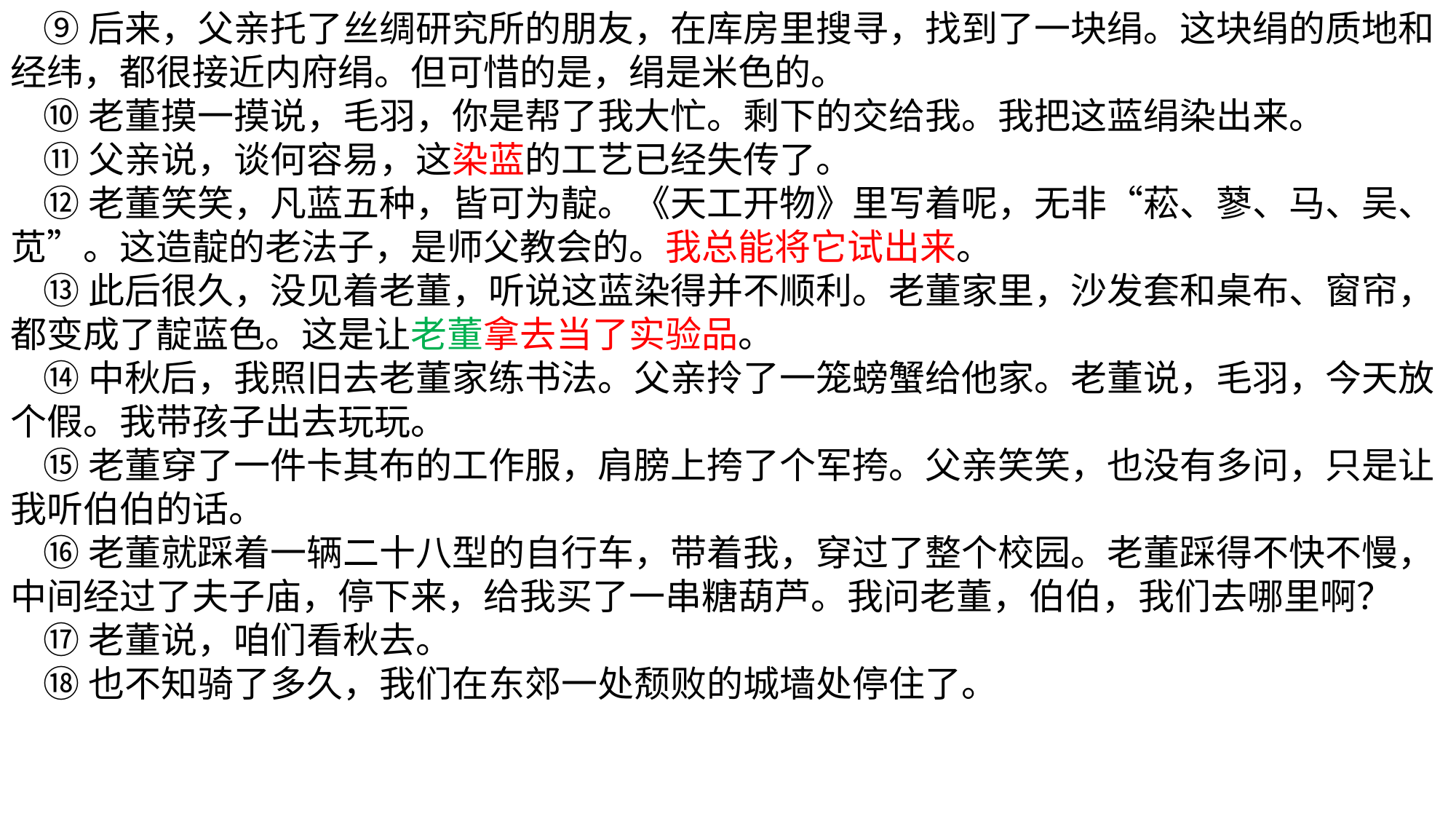

⑨后来，父亲托了丝绸研究所的朋友，在库房里搜寻，找到了一块绢。这块绢的质地和经纬，都很接近内府绢。但可惜的是，绢是米色的。
    ⑩老董摸一摸说，毛羽，你是帮了我大忙。剩下的交给我。我把这蓝绢染出来。
    ⑪父亲说，谈何容易，这染蓝的工艺已经失传了。
    ⑫老董笑笑，凡蓝五种，皆可为靛。《天工开物》里写着呢，无非“菘、蓼、马、吴、苋”。这造靛的老法子，是师父教会的。我总能将它试出来。
    ⑬此后很久，没见着老董，听说这蓝染得并不顺利。老董家里，沙发套和桌布、窗帘，都变成了靛蓝色。这是让老董拿去当了实验品。
    ⑭中秋后，我照旧去老董家练书法。父亲拎了一笼螃蟹给他家。老董说，毛羽，今天放个假。我带孩子出去玩玩。
    ⑮老董穿了一件卡其布的工作服，肩膀上挎了个军挎。父亲笑笑，也没有多问，只是让我听伯伯的话。
    ⑯老董就踩着一辆二十八型的自行车，带着我，穿过了整个校园。老董踩得不快不慢，中间经过了夫子庙，停下来，给我买了一串糖葫芦。我问老董，伯伯，我们去哪里啊？
    ⑰老董说，咱们看秋去。
    ⑱也不知骑了多久，我们在东郊一处颓败的城墙处停住了。